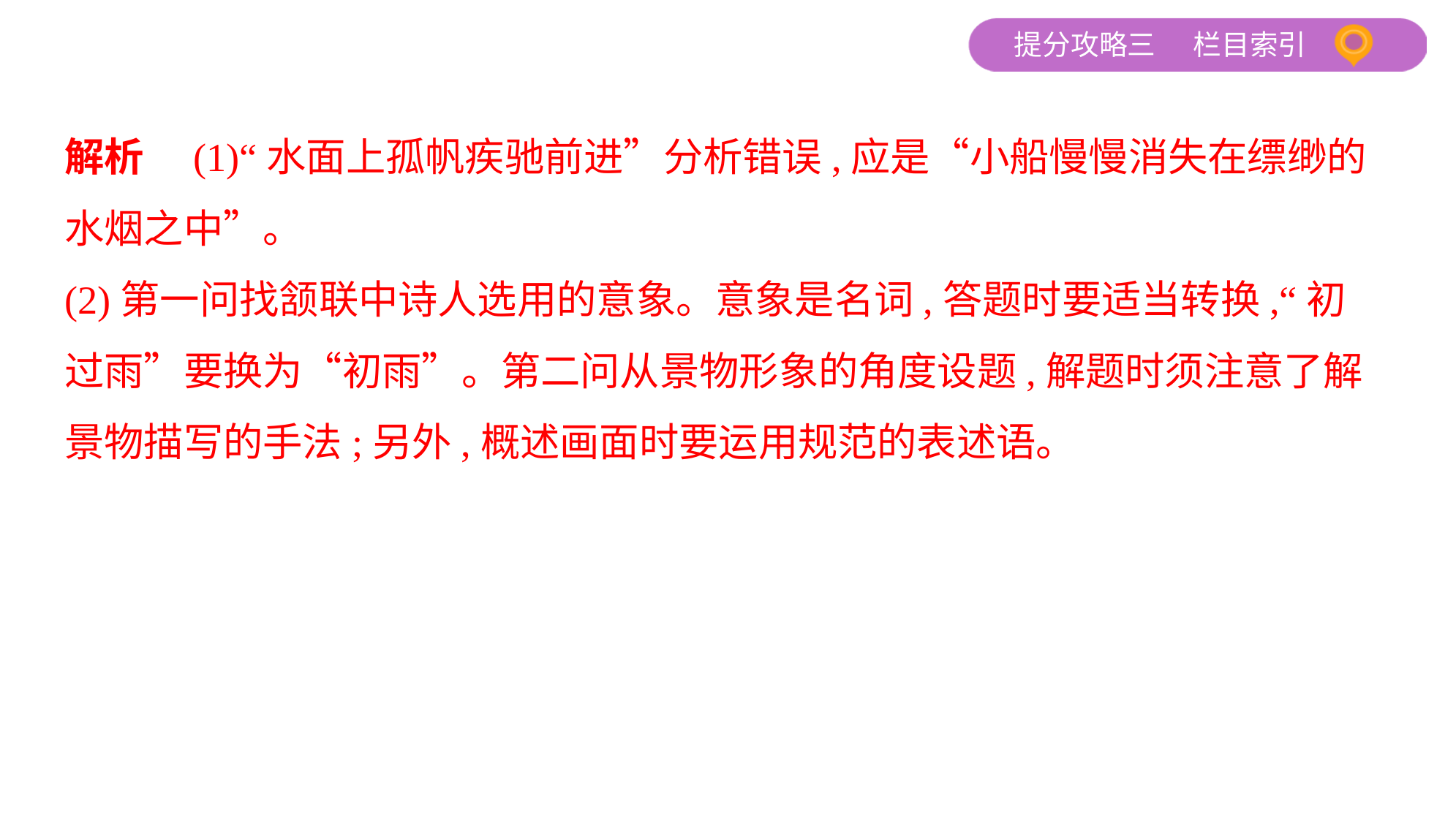

解析　(1)“水面上孤帆疾驰前进”分析错误,应是“小船慢慢消失在缥缈的
水烟之中”。
(2)第一问找颔联中诗人选用的意象。意象是名词,答题时要适当转换,“初
过雨”要换为“初雨”。第二问从景物形象的角度设题,解题时须注意了解
景物描写的手法;另外,概述画面时要运用规范的表述语。